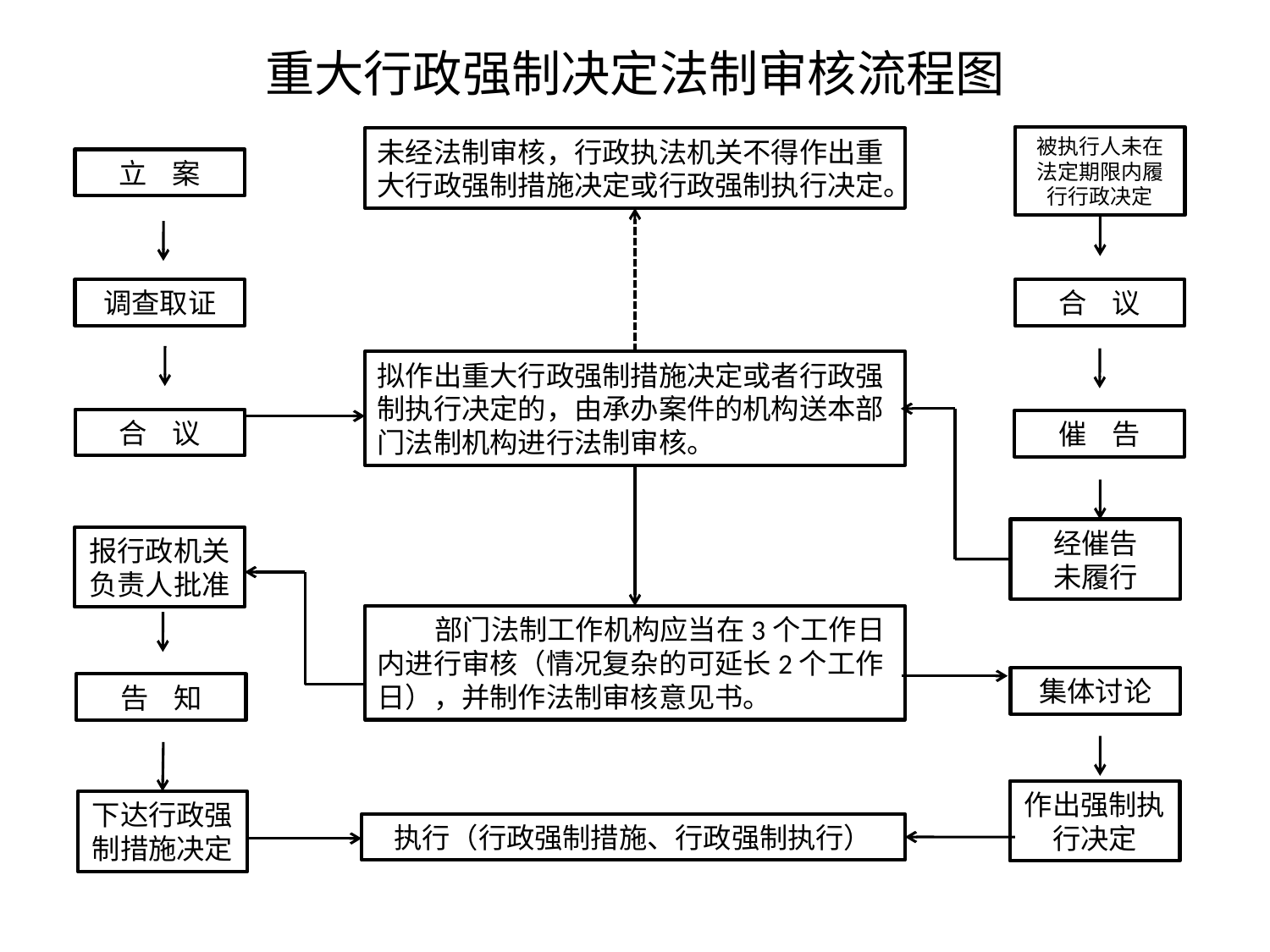

重大行政强制决定法制审核流程图
被执行人未在法定期限内履行行政决定
立    案
未经法制审核，行政执法机关不得作出重大行政强制措施决定或行政强制执行决定。
调查取证
合    议
拟作出重大行政强制措施决定或者行政强制执行决定的，由承办案件的机构送本部门法制机构进行法制审核。
合    议
催    告
经催告
未履行
报行政机关负责人批准
        部门法制工作机构应当在3个工作日内进行审核（情况复杂的可延长2个工作日），并制作法制审核意见书。
集体讨论
告    知
作出强制执行决定
下达行政强制措施决定
执行（行政强制措施、行政强制执行）